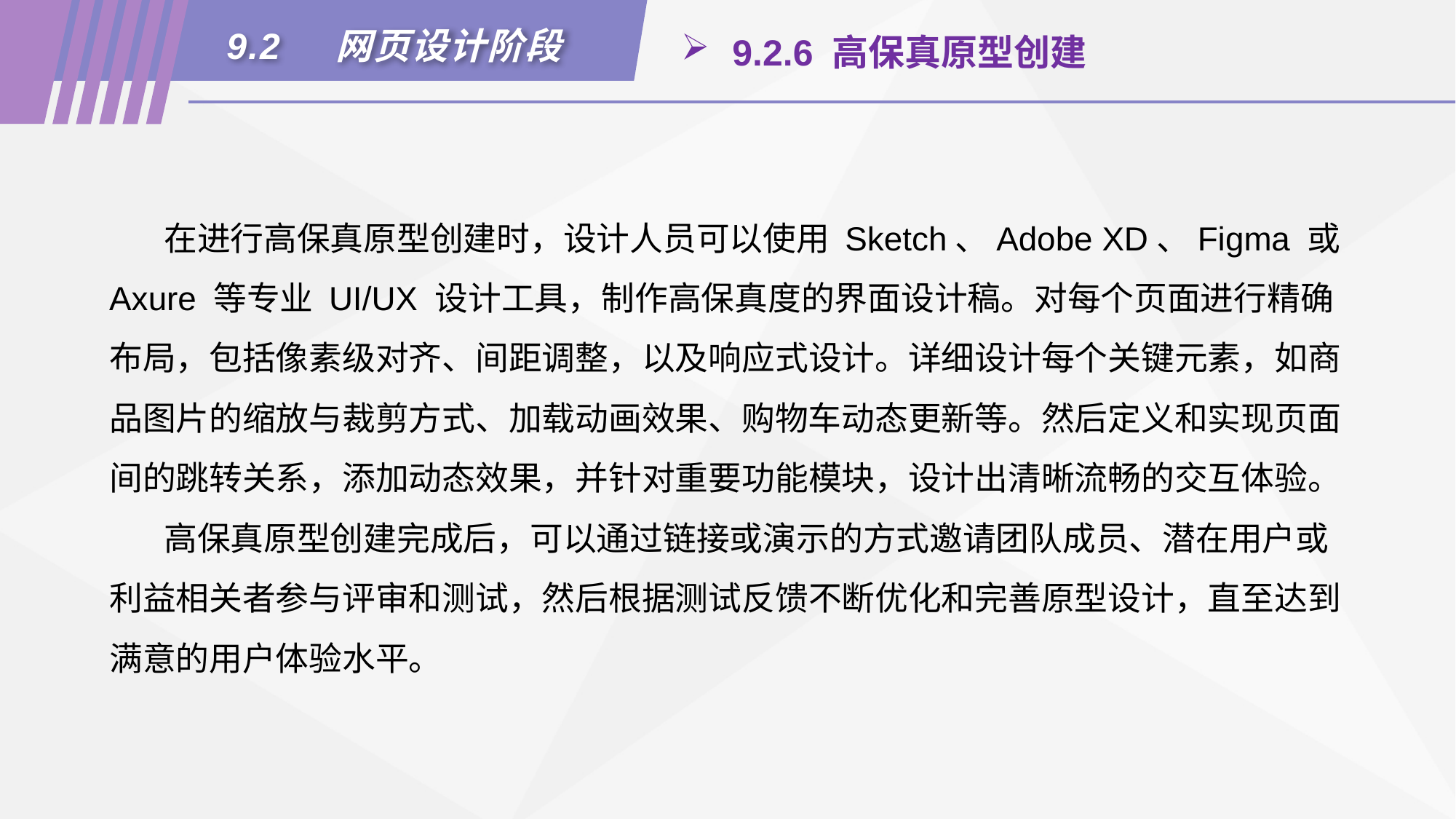

9.2	网页设计阶段
 9.2.6 高保真原型创建
在进行高保真原型创建时，设计人员可以使用 Sketch、Adobe XD、Figma 或 Axure 等专业 UI/UX 设计工具，制作高保真度的界面设计稿。对每个页面进行精确布局，包括像素级对齐、间距调整，以及响应式设计。详细设计每个关键元素，如商品图片的缩放与裁剪方式、加载动画效果、购物车动态更新等。然后定义和实现页面间的跳转关系，添加动态效果，并针对重要功能模块，设计出清晰流畅的交互体验。
高保真原型创建完成后，可以通过链接或演示的方式邀请团队成员、潜在用户或利益相关者参与评审和测试，然后根据测试反馈不断优化和完善原型设计，直至达到满意的用户体验水平。